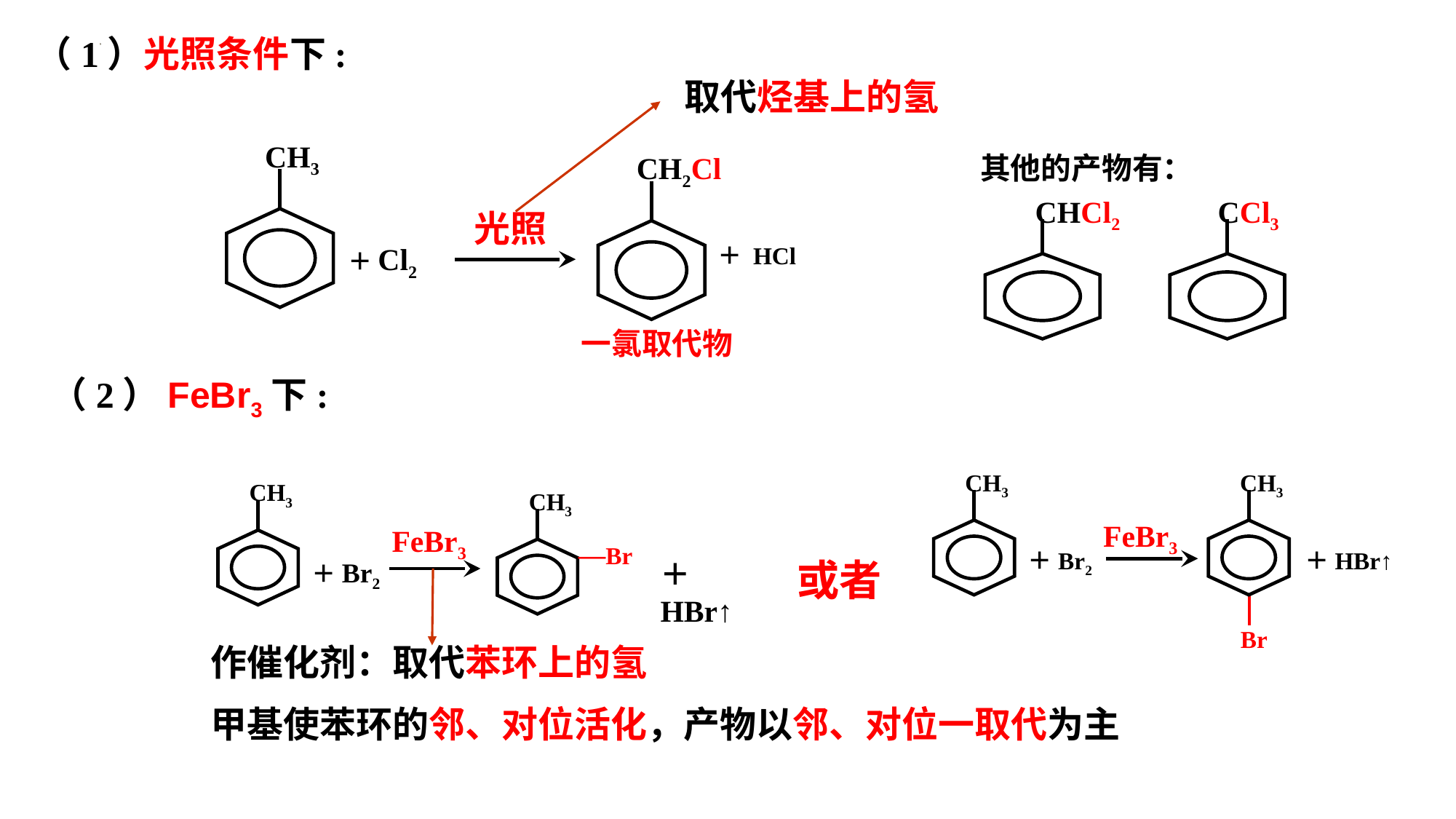

（1）光照条件下:
取代烃基上的氢
CH3

CH2Cl

光照
＋Cl2
＋ HCl
其他的产物有：
CHCl2

CCl3

一氯取代物
（2）FeBr3下:
CH3

CH3

Br
FeBr3
＋Br2
＋HBr↑
CH3

CH3

—Br
FeBr3
＋Br2
＋HBr↑
学科网原创
或者
作催化剂：取代苯环上的氢
甲基使苯环的邻、对位活化，产物以邻、对位一取代为主